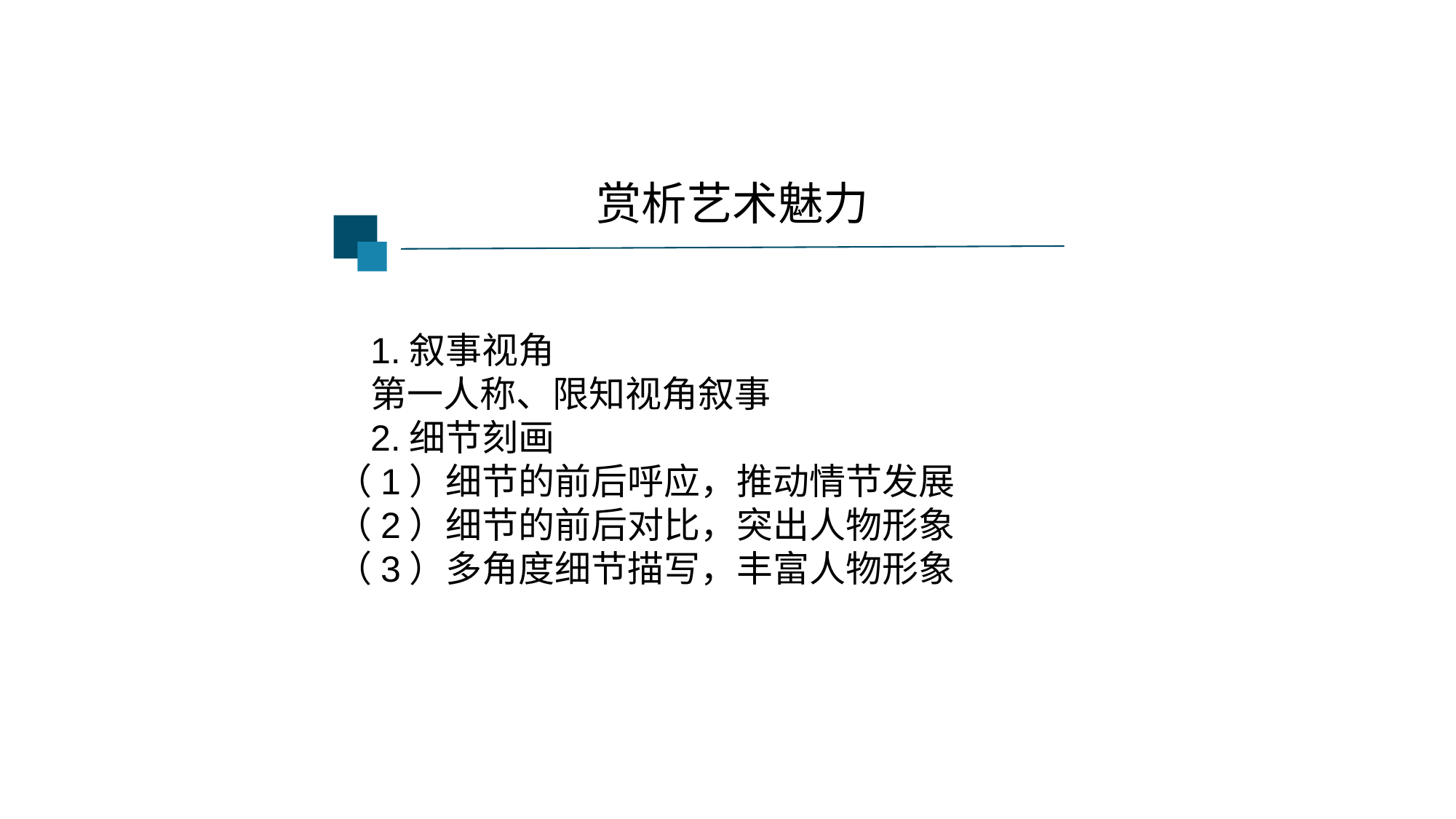

赏析艺术魅力

        	1.叙事视角
	第一人称、限知视角叙事
	2.细节刻画
        （1）细节的前后呼应，推动情节发展
        （2）细节的前后对比，突出人物形象
        （3）多角度细节描写，丰富人物形象